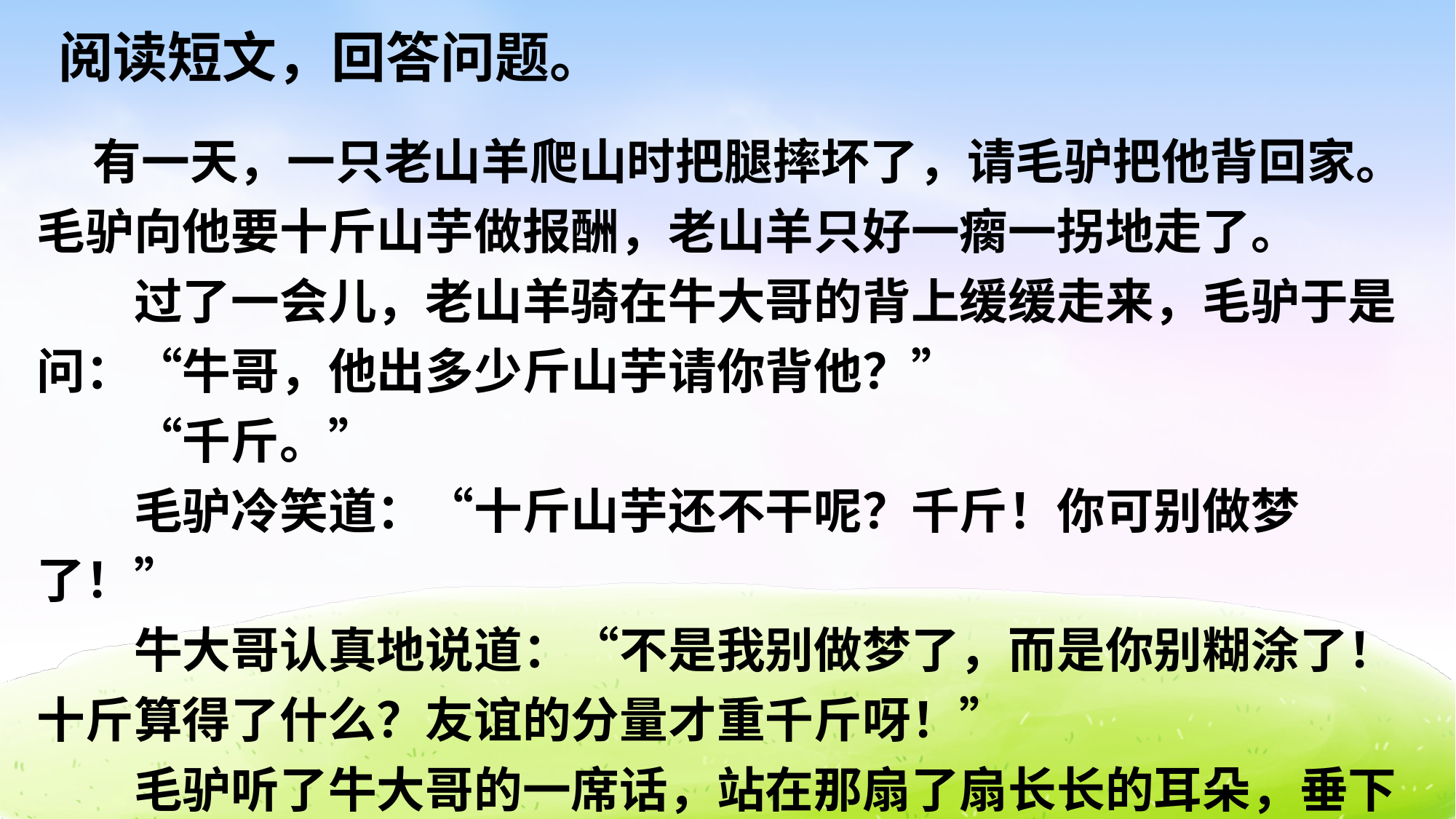

阅读短文，回答问题。
    有一天，一只老山羊爬山时把腿摔坏了，请毛驴把他背回家。毛驴向他要十斤山芋做报酬，老山羊只好一瘸一拐地走了。
　　过了一会儿，老山羊骑在牛大哥的背上缓缓走来，毛驴于是问：“牛哥，他出多少斤山芋请你背他？”
　　“千斤。”
　　毛驴冷笑道：“十斤山芋还不干呢？千斤！你可别做梦了！”
　　牛大哥认真地说道：“不是我别做梦了，而是你别糊涂了！十斤算得了什么？友谊的分量才重千斤呀！”
　　毛驴听了牛大哥的一席话，站在那扇了扇长长的耳朵，垂下头不好意思地走了。